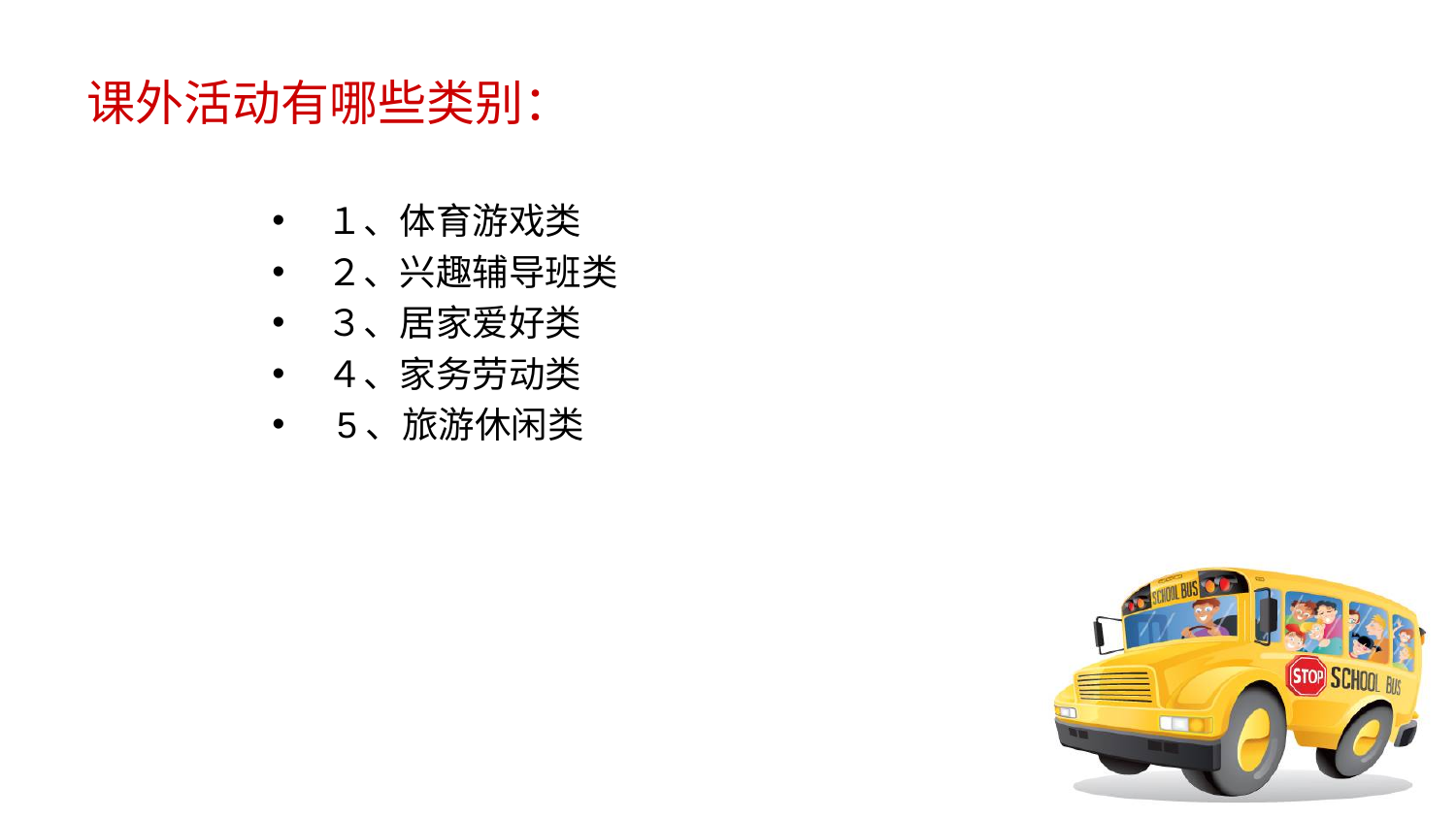

# 课外活动有哪些类别：
１、体育游戏类
２、兴趣辅导班类
３、居家爱好类
４、家务劳动类
 5、旅游休闲类